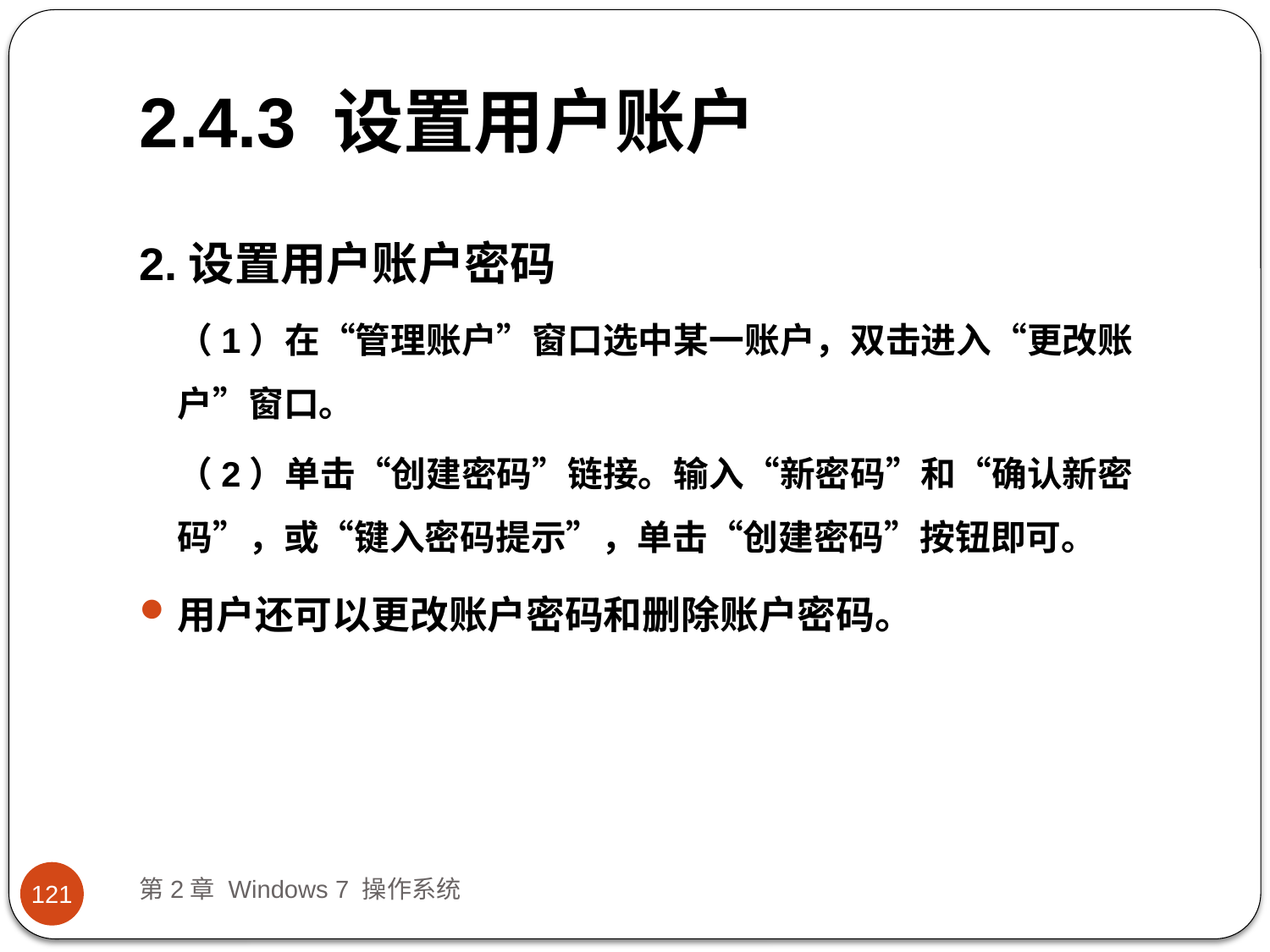

# 2.4.3 设置用户账户
2.设置用户账户密码
（1）在“管理账户”窗口选中某一账户，双击进入“更改账户”窗口。
（2）单击“创建密码”链接。输入“新密码”和“确认新密码”，或“键入密码提示”，单击“创建密码”按钮即可。
用户还可以更改账户密码和删除账户密码。

第2章 Windows 7 操作系统
121